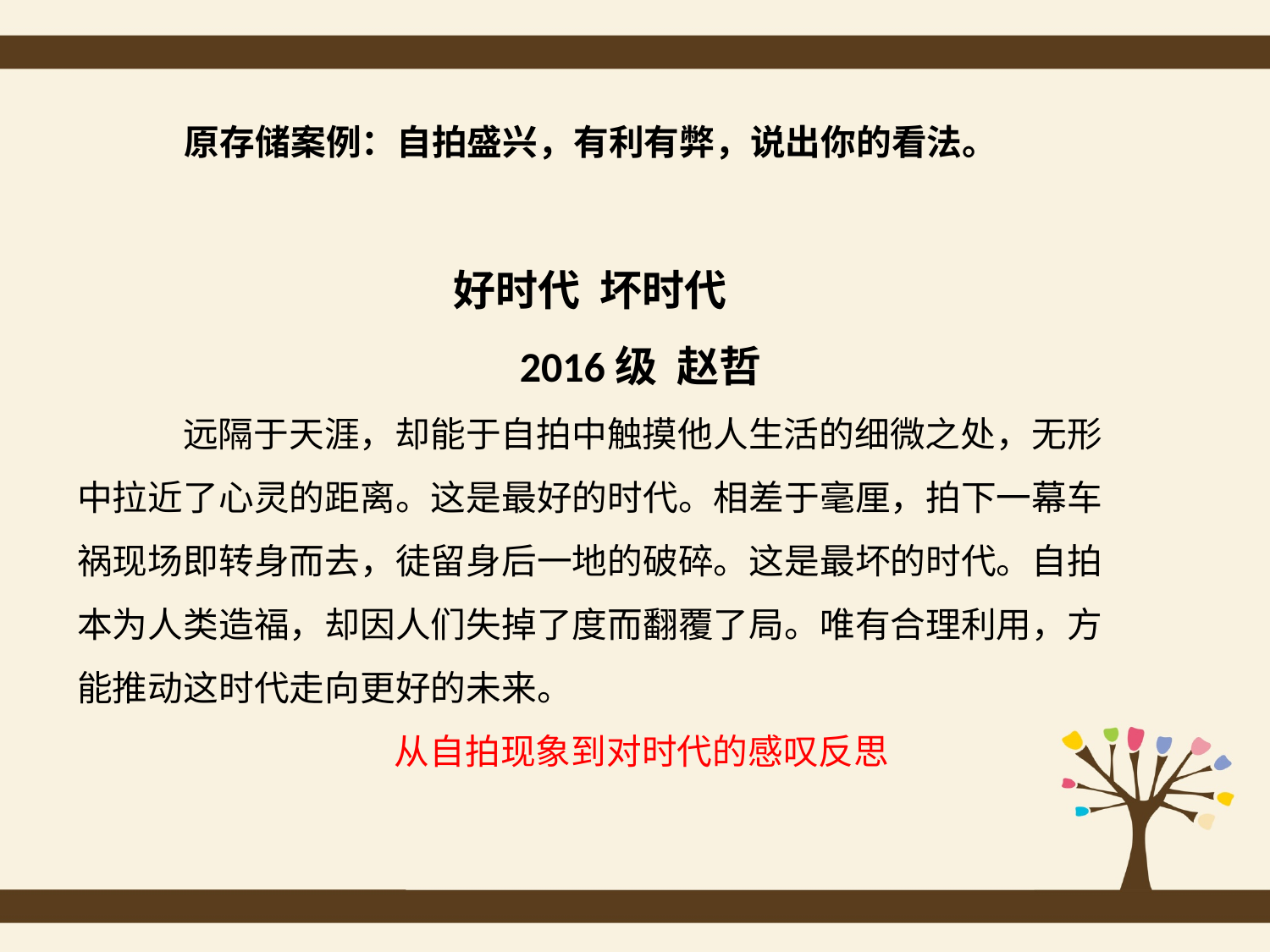

原存储案例：自拍盛兴，有利有弊，说出你的看法。

                                  好时代  坏时代                                          2016级  赵哲
       远隔于天涯，却能于自拍中触摸他人生活的细微之处，无形中拉近了心灵的距离。这是最好的时代。相差于毫厘，拍下一幕车祸现场即转身而去，徒留身后一地的破碎。这是最坏的时代。自拍本为人类造福，却因人们失掉了度而翻覆了局。唯有合理利用，方能推动这时代走向更好的未来。
                                  从自拍现象到对时代的感叹反思